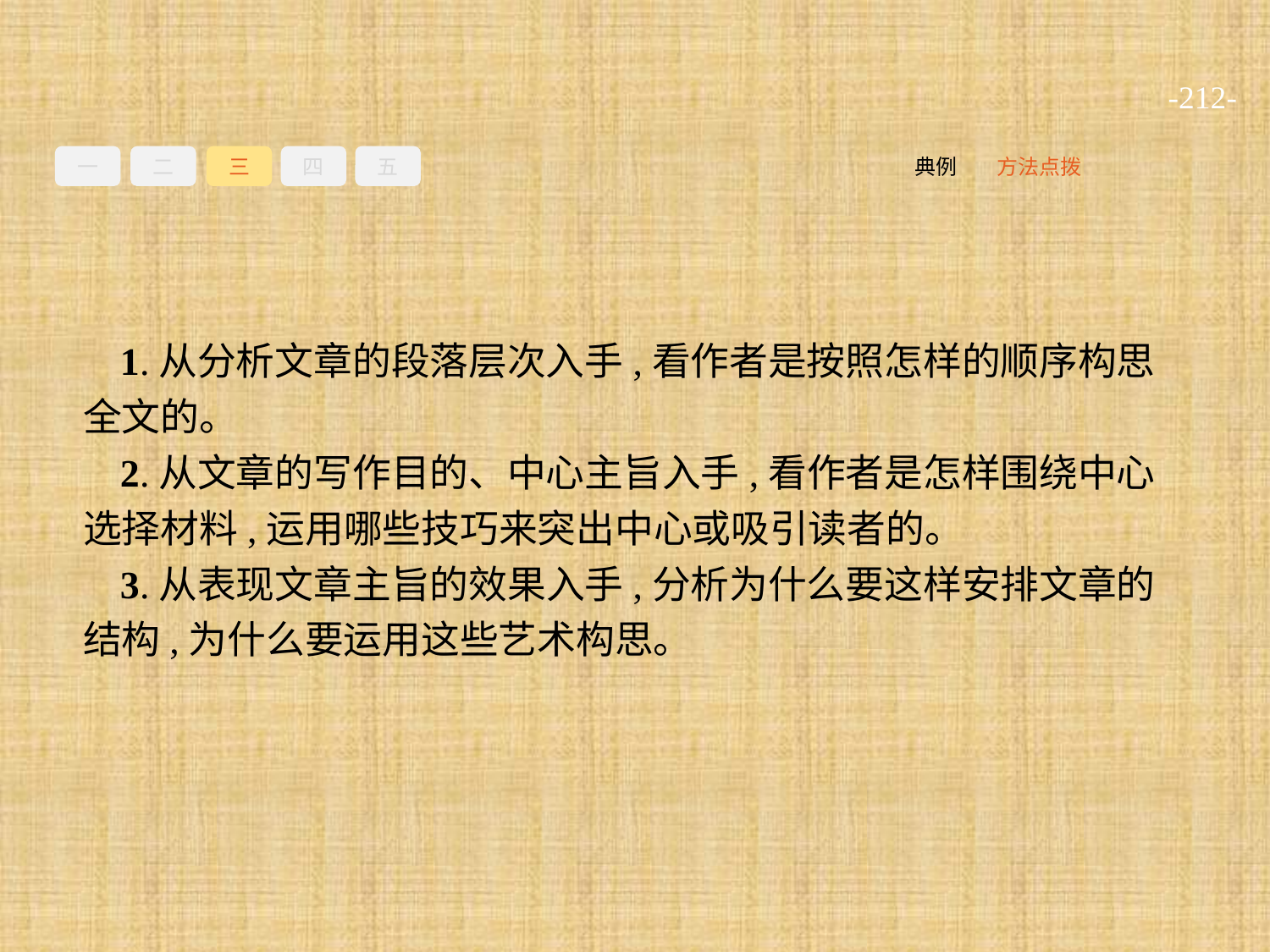

-212-
一
二
三
四
五
方法点拨
典例
1.从分析文章的段落层次入手,看作者是按照怎样的顺序构思全文的。
2.从文章的写作目的、中心主旨入手,看作者是怎样围绕中心选择材料,运用哪些技巧来突出中心或吸引读者的。
3.从表现文章主旨的效果入手,分析为什么要这样安排文章的结构,为什么要运用这些艺术构思。